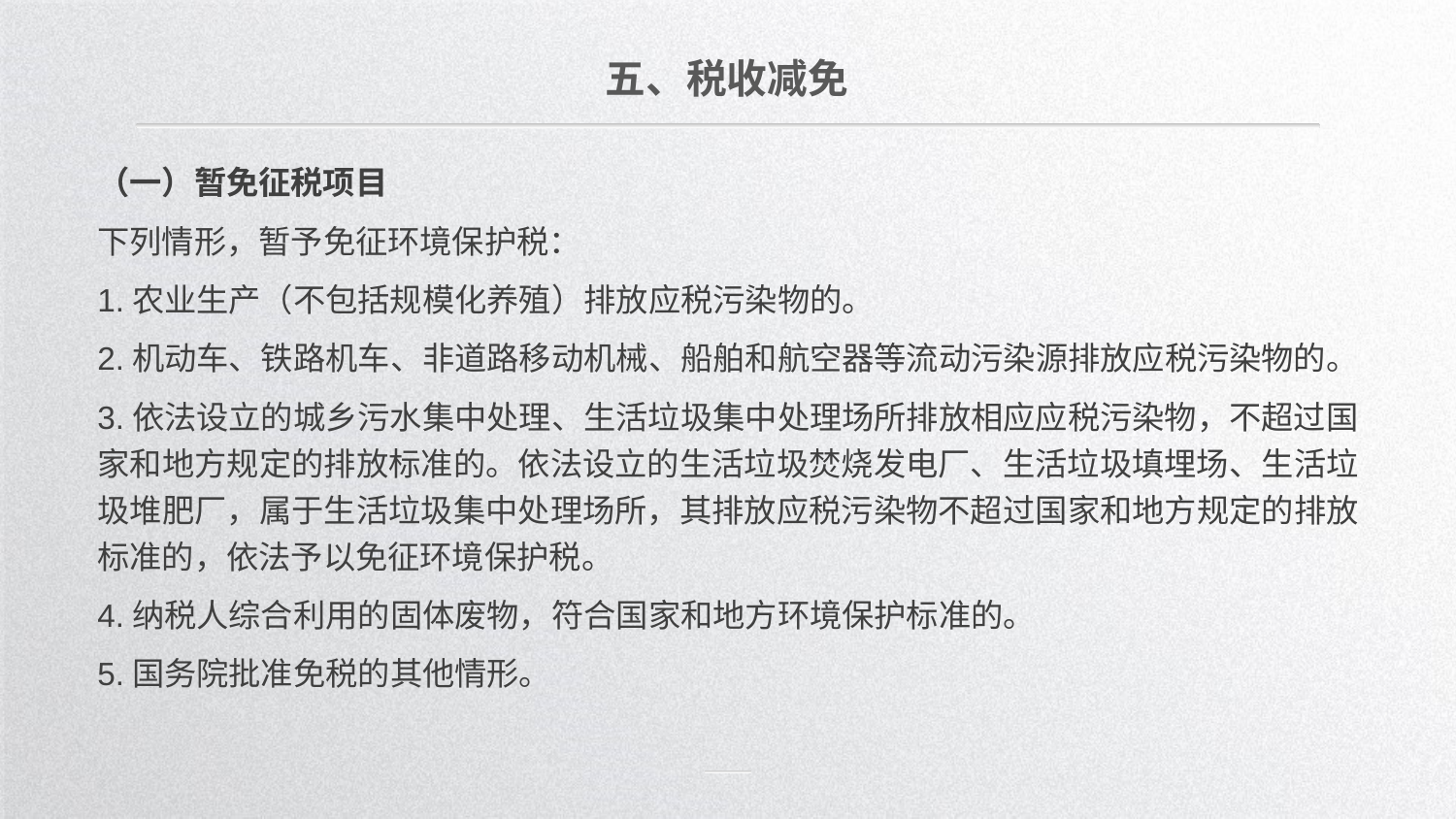

五、税收减免
（一）暂免征税项目
下列情形，暂予免征环境保护税：
1.农业生产（不包括规模化养殖）排放应税污染物的。
2.机动车、铁路机车、非道路移动机械、船舶和航空器等流动污染源排放应税污染物的。
3.依法设立的城乡污水集中处理、生活垃圾集中处理场所排放相应应税污染物，不超过国家和地方规定的排放标准的。依法设立的生活垃圾焚烧发电厂、生活垃圾填埋场、生活垃圾堆肥厂，属于生活垃圾集中处理场所，其排放应税污染物不超过国家和地方规定的排放标准的，依法予以免征环境保护税。
4.纳税人综合利用的固体废物，符合国家和地方环境保护标准的。
5.国务院批准免税的其他情形。